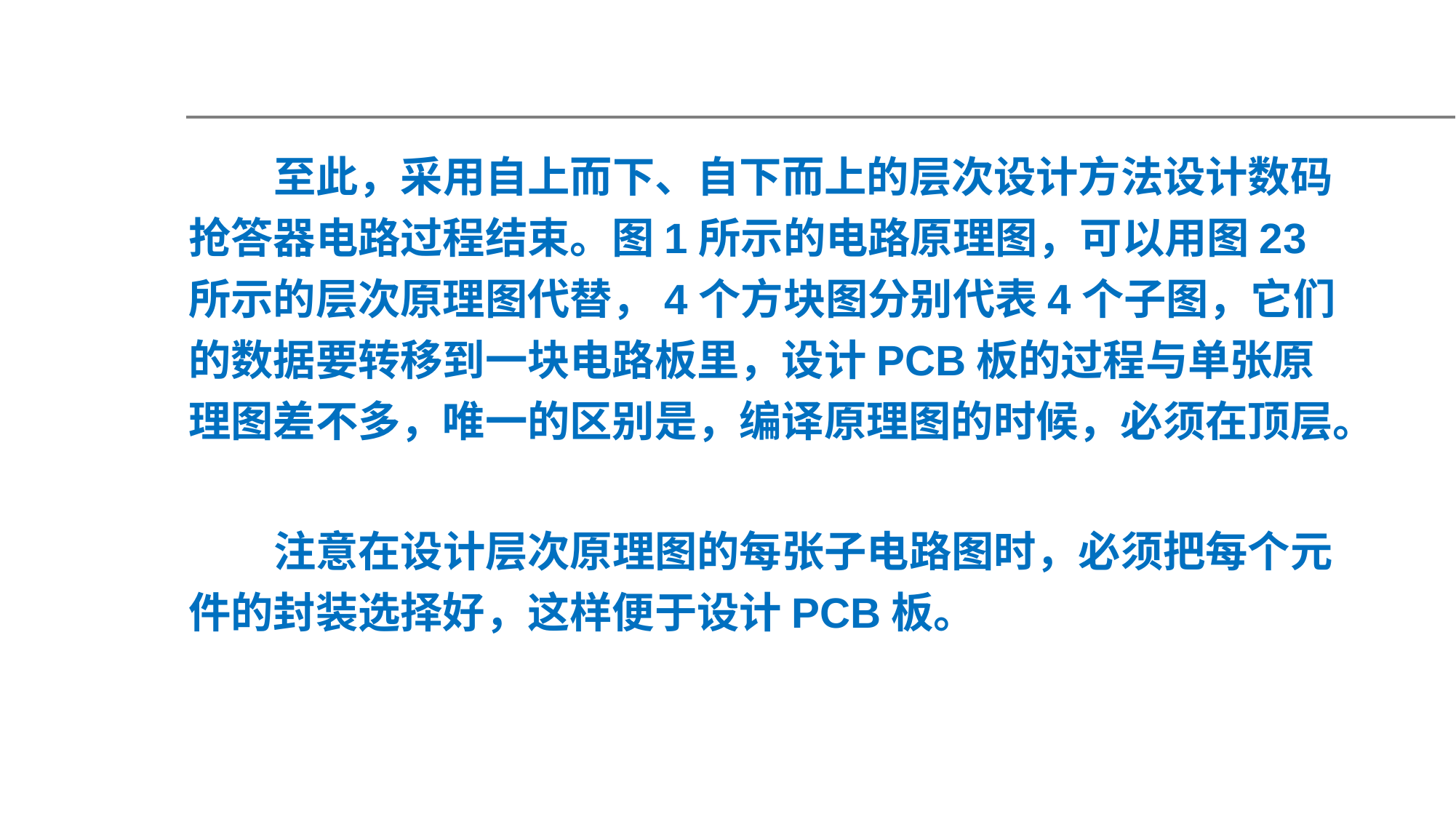

至此，采用自上而下、自下而上的层次设计方法设计数码抢答器电路过程结束。图1所示的电路原理图，可以用图23所示的层次原理图代替，4个方块图分别代表4个子图，它们的数据要转移到一块电路板里，设计PCB板的过程与单张原理图差不多，唯一的区别是，编译原理图的时候，必须在顶层。
注意在设计层次原理图的每张子电路图时，必须把每个元件的封装选择好，这样便于设计PCB板。